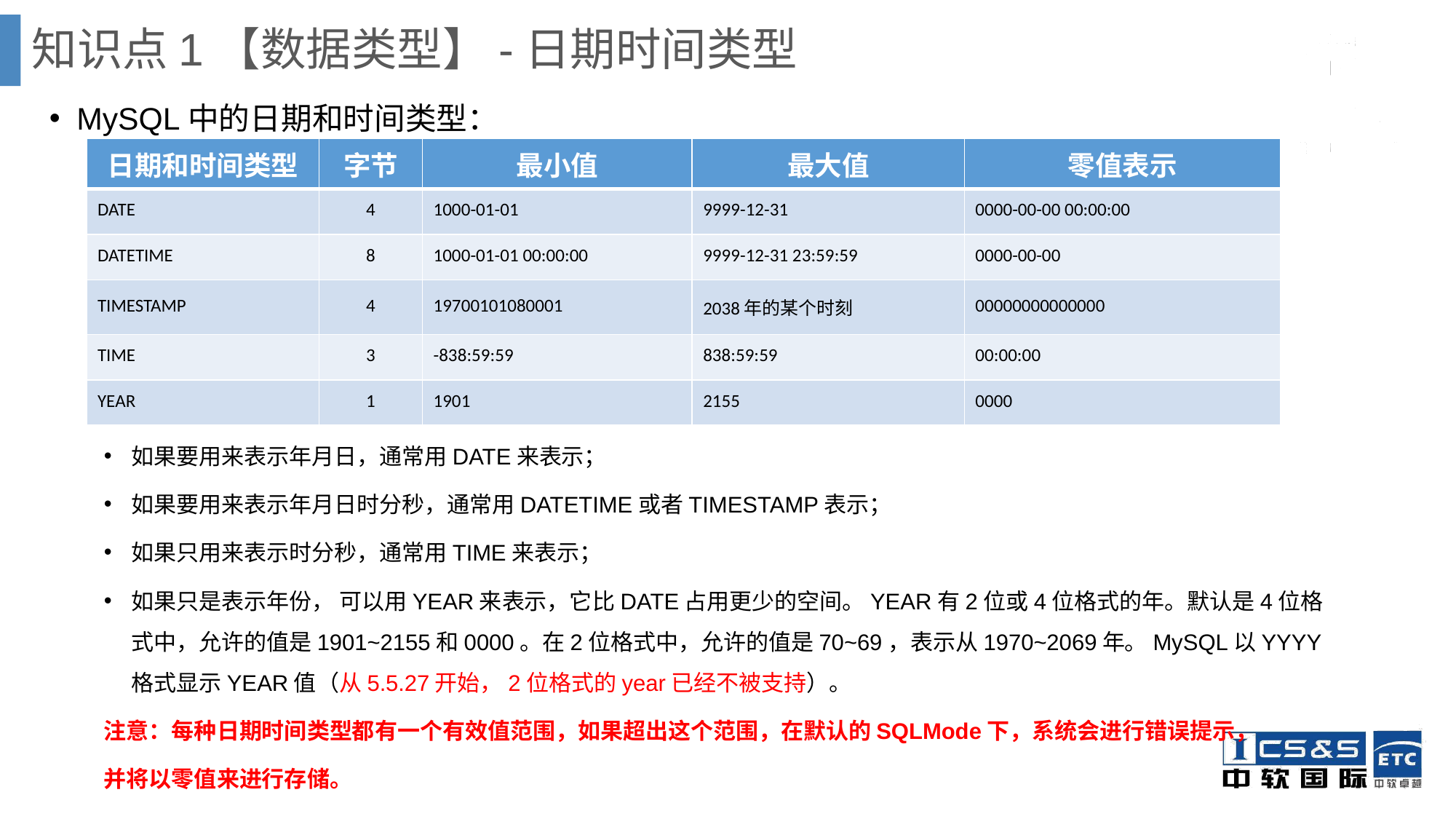

知识点1【数据类型】-日期时间类型
MySQL中的日期和时间类型：

如果要用来表示年月日，通常用DATE来表示；
如果要用来表示年月日时分秒，通常用DATETIME或者TIMESTAMP表示；
如果只用来表示时分秒，通常用TIME来表示；
如果只是表示年份， 可以用YEAR来表示，它比DATE占用更少的空间。YEAR有2位或4位格式的年。默认是4位格式中，允许的值是1901~2155和0000。在2位格式中，允许的值是70~69，表示从1970~2069年。MySQL以YYYY格式显示YEAR值（从5.5.27开始，2位格式的year已经不被支持）。
注意：每种日期时间类型都有一个有效值范围，如果超出这个范围，在默认的SQLMode下，系统会进行错误提示，
并将以零值来进行存储。

| 日期和时间类型 | 字节 | 最小值 | 最大值 | 零值表示 |
| --- | --- | --- | --- | --- |
| DATE | 4 | 1000-01-01 | 9999-12-31 | 0000-00-00 00:00:00 |
| DATETIME | 8 | 1000-01-01 00:00:00 | 9999-12-31 23:59:59 | 0000-00-00 |
| TIMESTAMP | 4 | 19700101080001 | 2038年的某个时刻 | 00000000000000 |
| TIME | 3 | -838:59:59 | 838:59:59 | 00:00:00 |
| YEAR | 1 | 1901 | 2155 | 0000 |